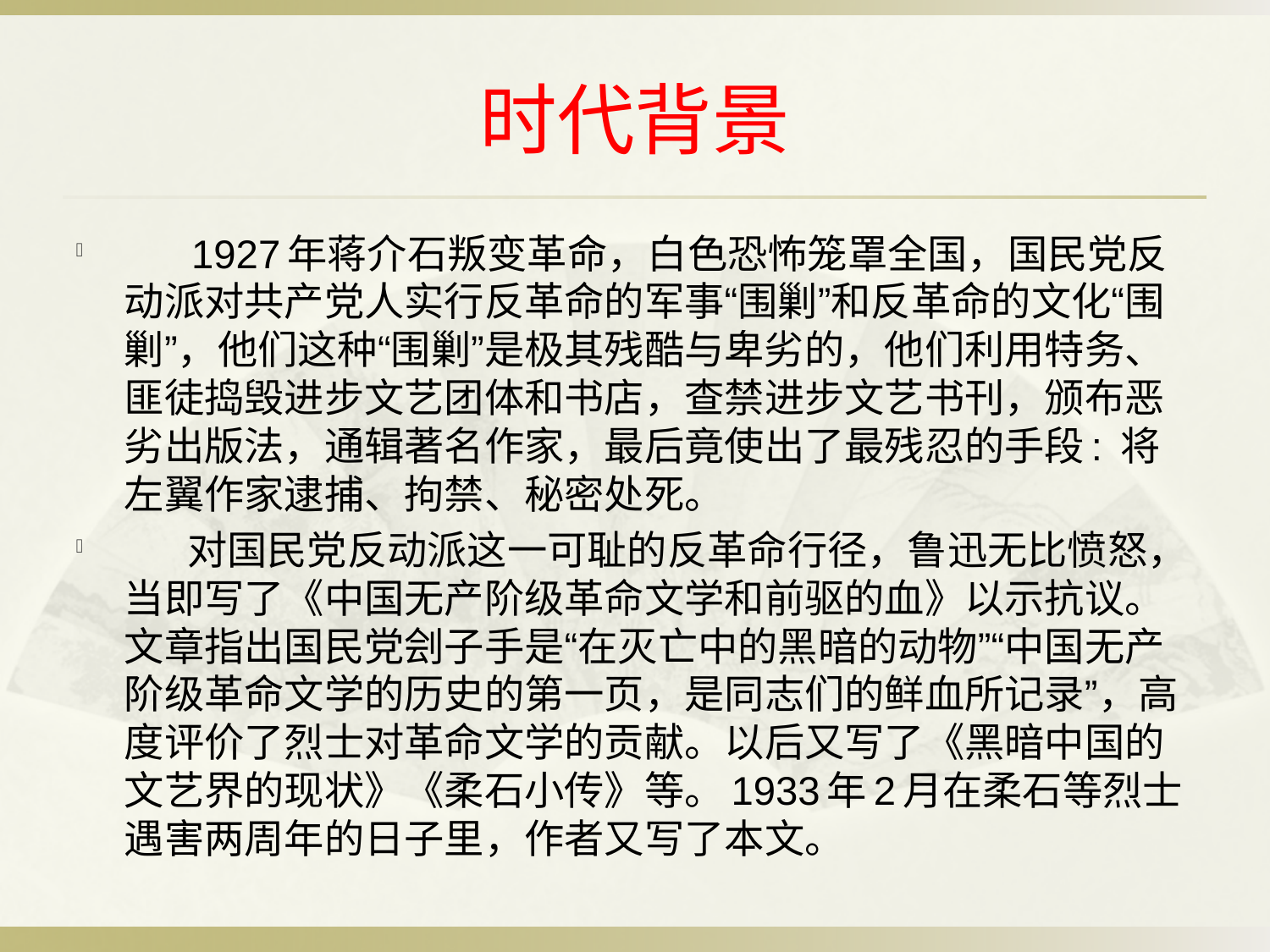

# 时代背景
      1927年蒋介石叛变革命，白色恐怖笼罩全国，国民党反动派对共产党人实行反革命的军事“围剿”和反革命的文化“围剿”，他们这种“围剿”是极其残酷与卑劣的，他们利用特务、匪徒捣毁进步文艺团体和书店，查禁进步文艺书刊，颁布恶劣出版法，通辑著名作家，最后竟使出了最残忍的手段: 将左翼作家逮捕、拘禁、秘密处死。
     对国民党反动派这一可耻的反革命行径，鲁迅无比愤怒，当即写了《中国无产阶级革命文学和前驱的血》以示抗议。文章指出国民党刽子手是“在灭亡中的黑暗的动物”“中国无产阶级革命文学的历史的第一页，是同志们的鲜血所记录”，高度评价了烈士对革命文学的贡献。以后又写了《黑暗中国的文艺界的现状》《柔石小传》等。1933年2月在柔石等烈士遇害两周年的日子里，作者又写了本文。